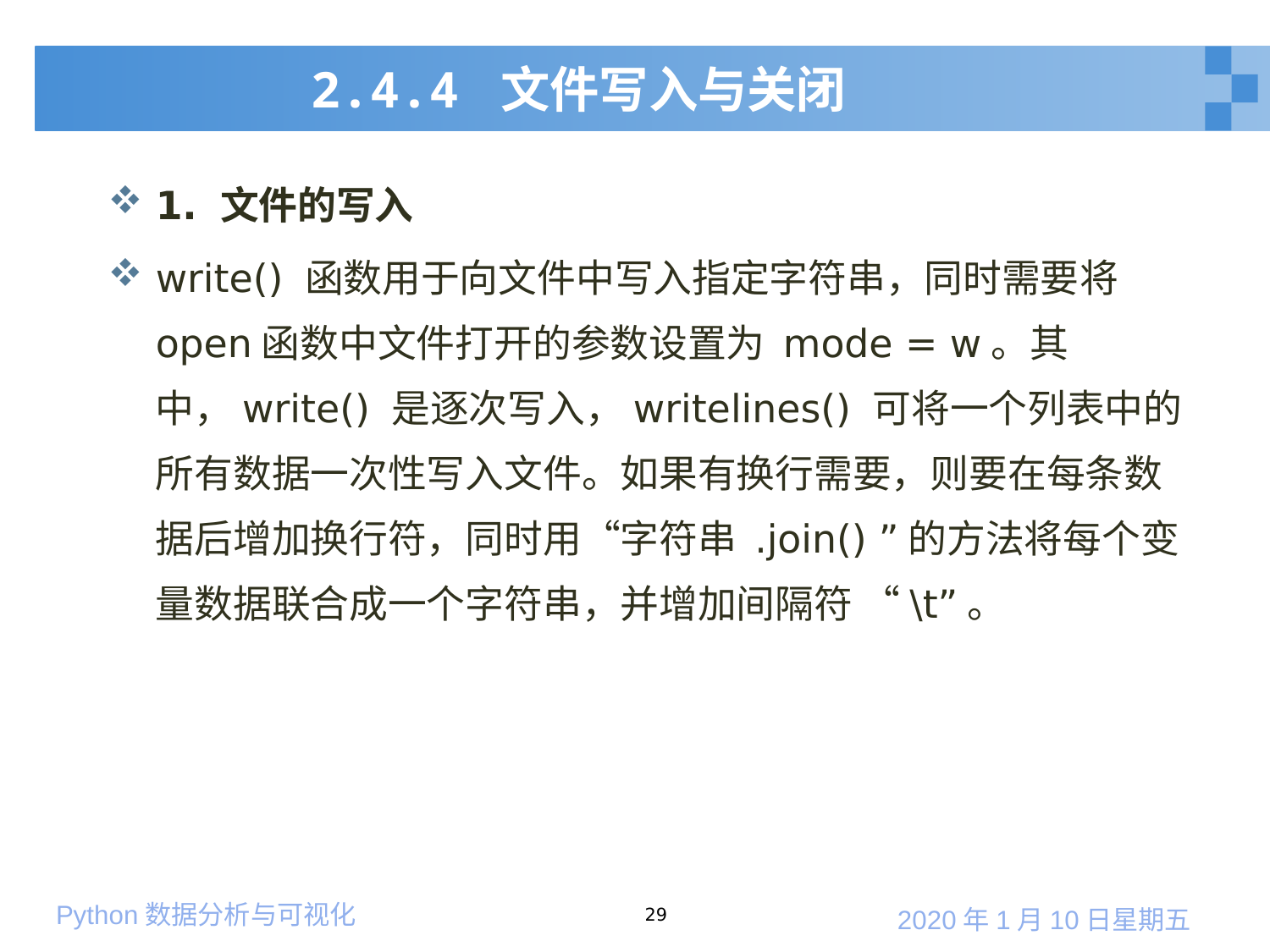

# 2.4.4 文件写入与关闭
1. 文件的写入
write() 函数用于向文件中写入指定字符串，同时需要将open函数中文件打开的参数设置为 mode = w。其中，write() 是逐次写入，writelines() 可将一个列表中的所有数据一次性写入文件。如果有换行需要，则要在每条数据后增加换行符，同时用“字符串 .join() ”的方法将每个变量数据联合成一个字符串，并增加间隔符 “\t”。
29
2020年1月10日星期五